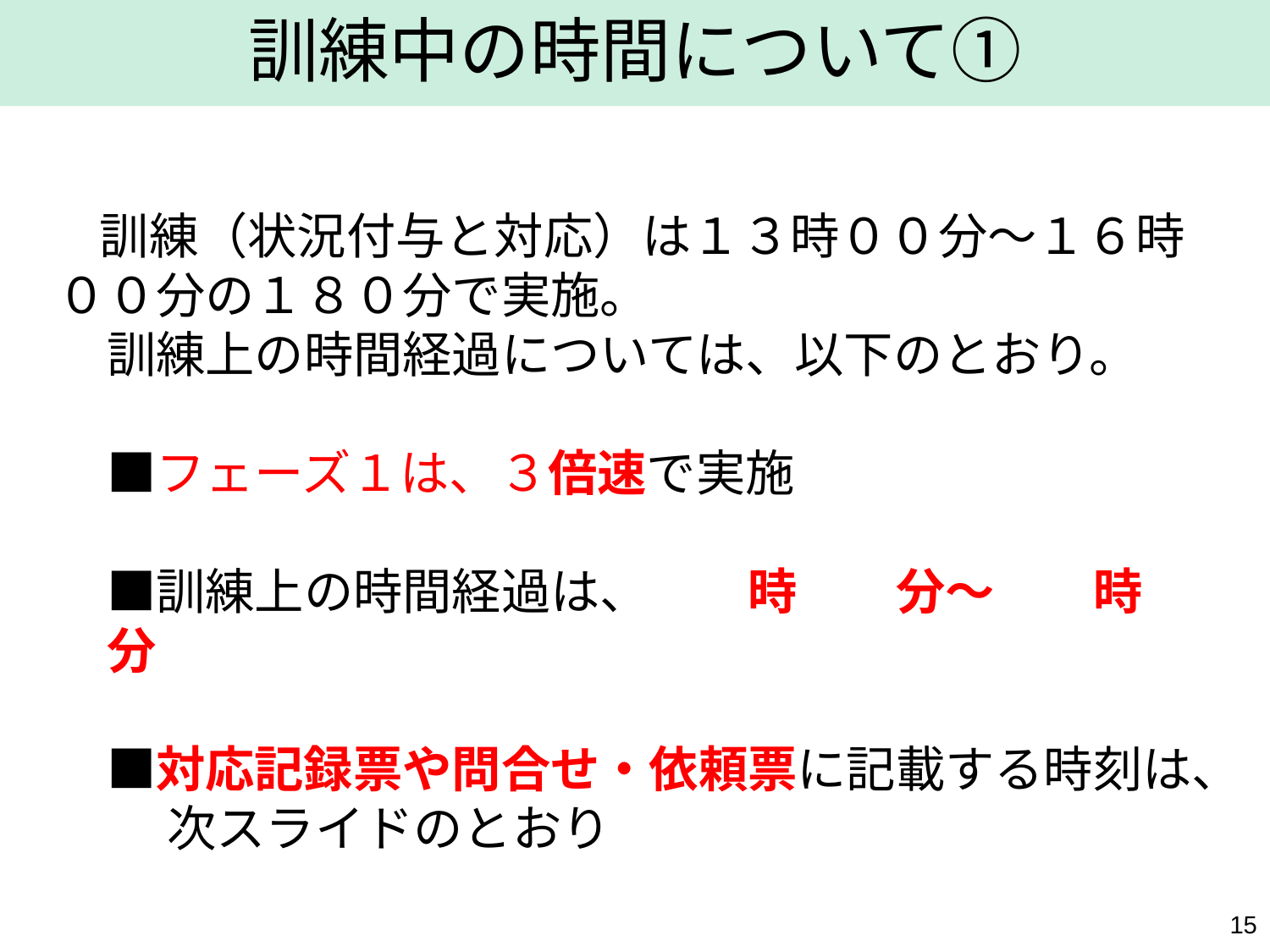

訓練中の時間について①
　訓練（状況付与と対応）は１３時００分～１６時００分の１８０分で実施。
　訓練上の時間経過については、以下のとおり。

　■フェーズ１は、３倍速で実施

　■訓練上の時間経過は、　　時　　分～　　時　　分

　■対応記録票や問合せ・依頼票に記載する時刻は、
　　 次スライドのとおり
15